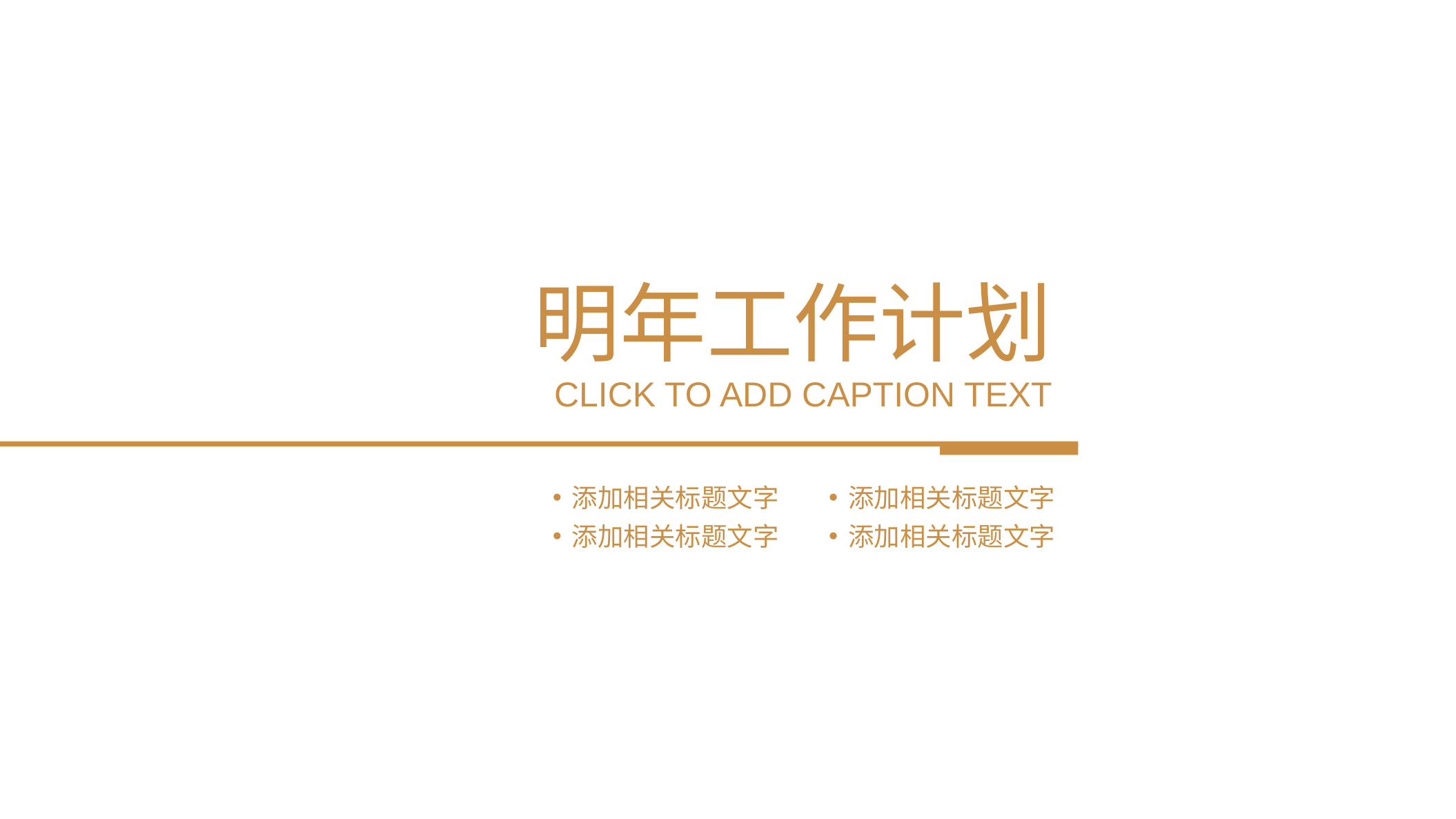

明年工作计划CLICK TO ADD CAPTION TEXT

添加相关标题文字
添加相关标题文字
添加相关标题文字
添加相关标题文字